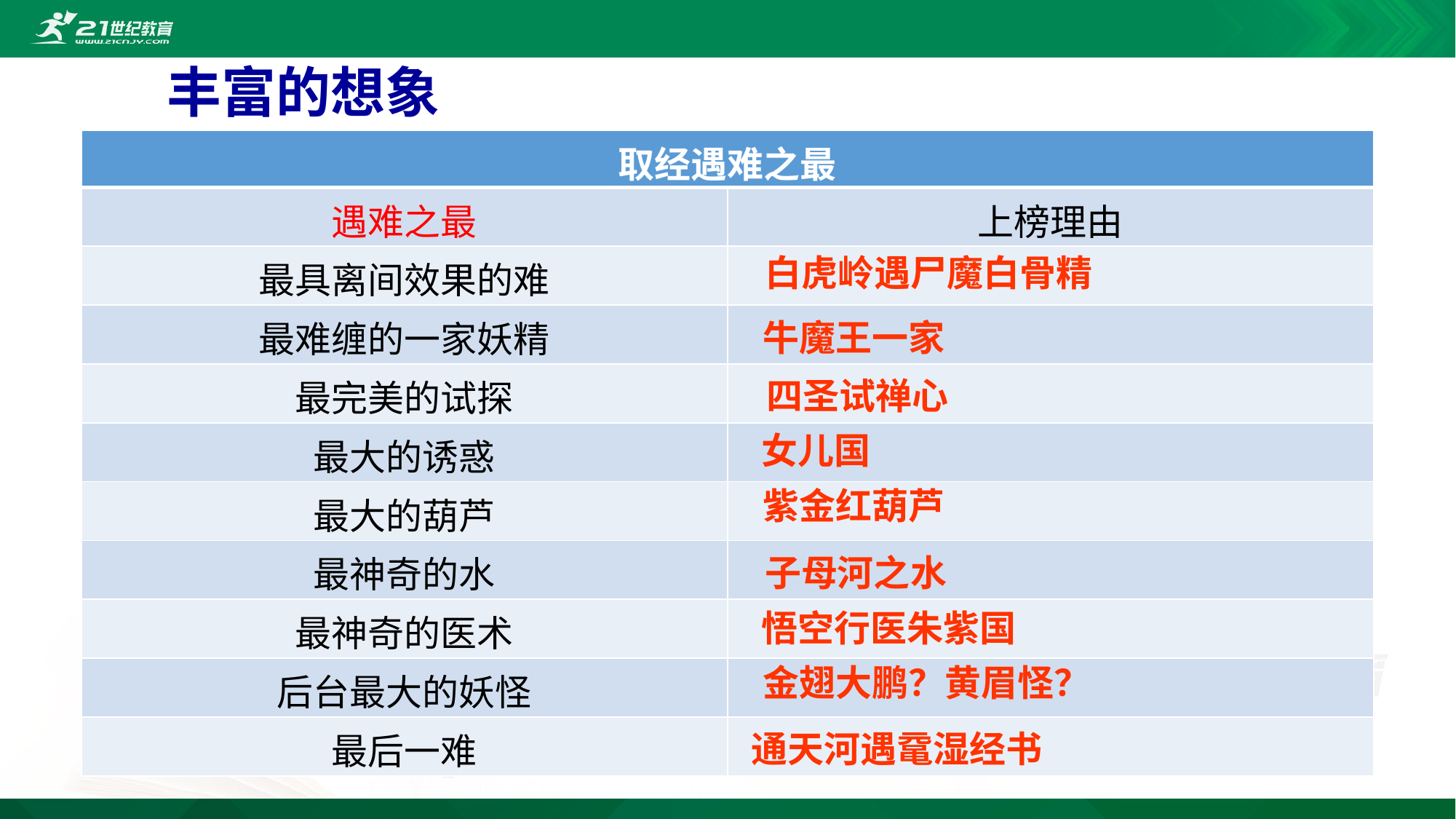

丰富的想象
| 取经遇难之最 |  |
| --- | --- |
| 遇难之最 | 上榜理由 |
| 最具离间效果的难 |  |
| 最难缠的一家妖精 |  |
| 最完美的试探 |  |
| 最大的诱惑 |  |
| 最大的葫芦 |  |
| 最神奇的水 |  |
| 最神奇的医术 |  |
| 后台最大的妖怪 |  |
| 最后一难 |  |
白虎岭遇尸魔白骨精
牛魔王一家
四圣试禅心
女儿国
紫金红葫芦
子母河之水
悟空行医朱紫国
金翅大鹏？黄眉怪？
通天河遇鼋湿经书